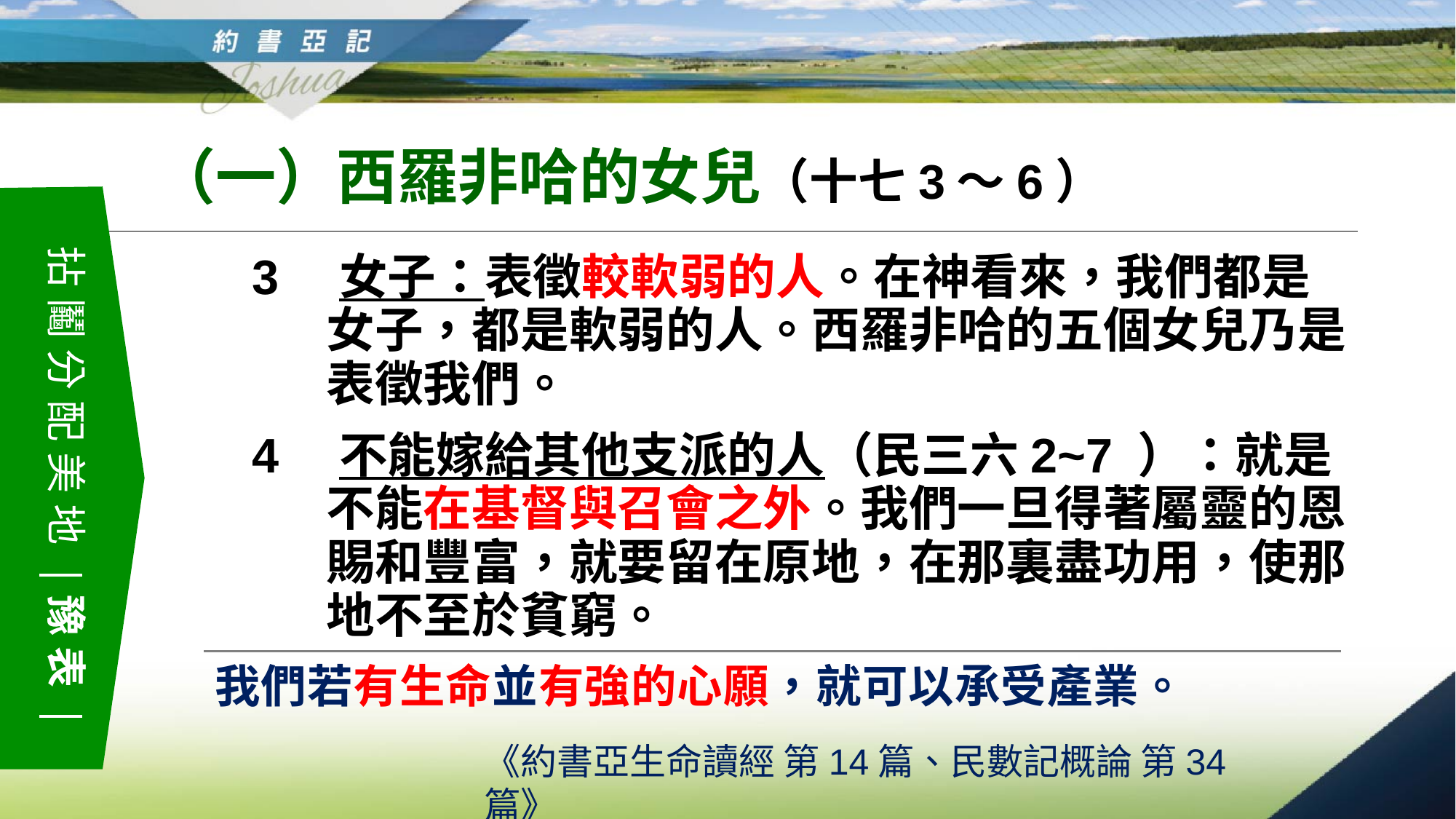

（一）西羅非哈的女兒（十七3～6）

拈鬮分配美地  豫表
3　女子：表徵較軟弱的人。在神看來，我們都是女子，都是軟弱的人。西羅非哈的五個女兒乃是表徵我們。
4　不能嫁給其他支派的人（民三六2~7 ）：就是不能在基督與召會之外。我們一旦得著屬靈的恩賜和豐富，就要留在原地，在那裏盡功用，使那地不至於貧窮。
我們若有生命並有強的心願，就可以承受產業。
《約書亞生命讀經 第14篇、民數記概論 第34篇》